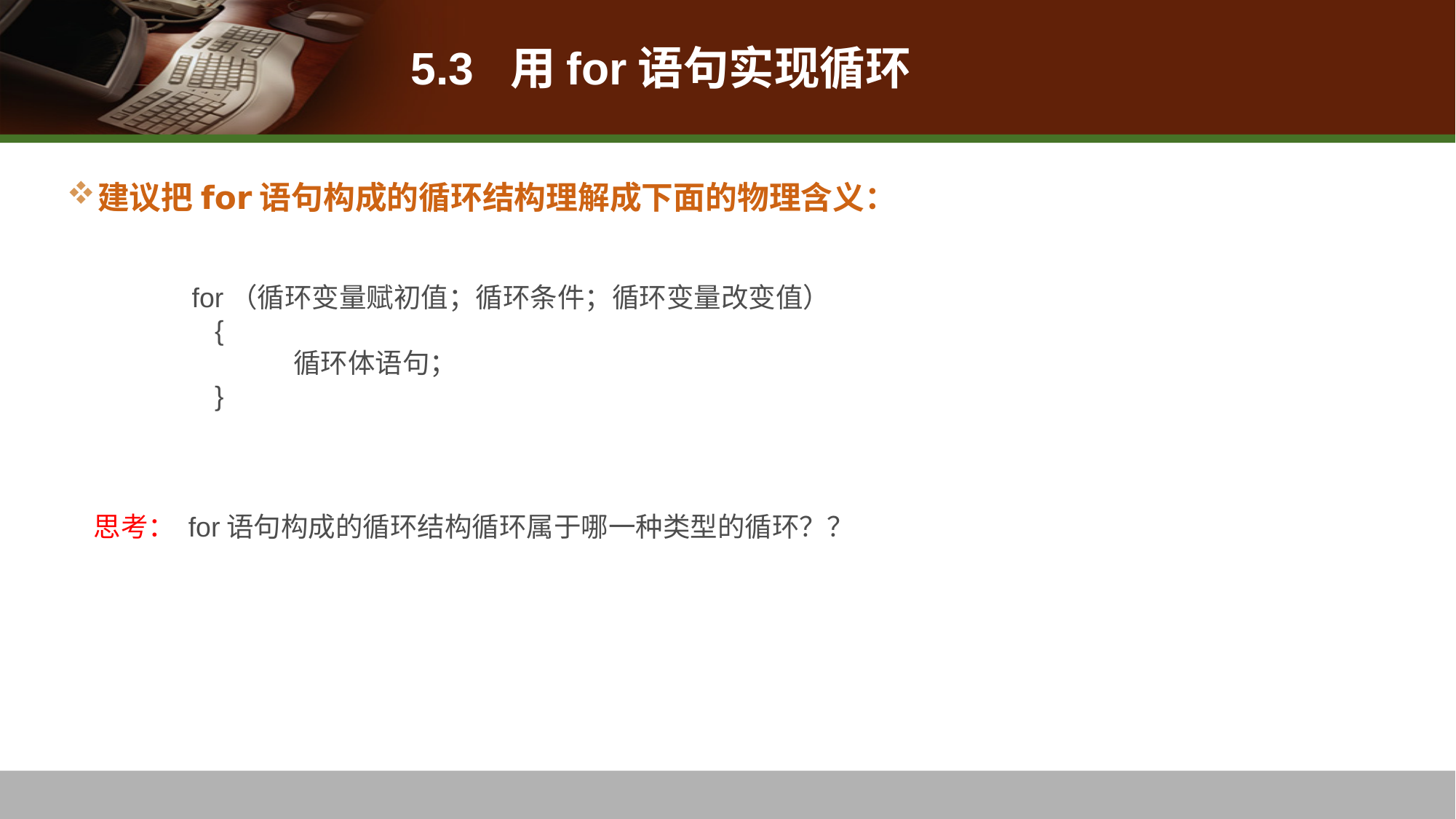

# 5.3  用for语句实现循环
建议把for语句构成的循环结构理解成下面的物理含义：

 for（循环变量赋初值；循环条件；循环变量改变值）
    {
    	循环体语句；
    }
思考： for语句构成的循环结构循环属于哪一种类型的循环？？